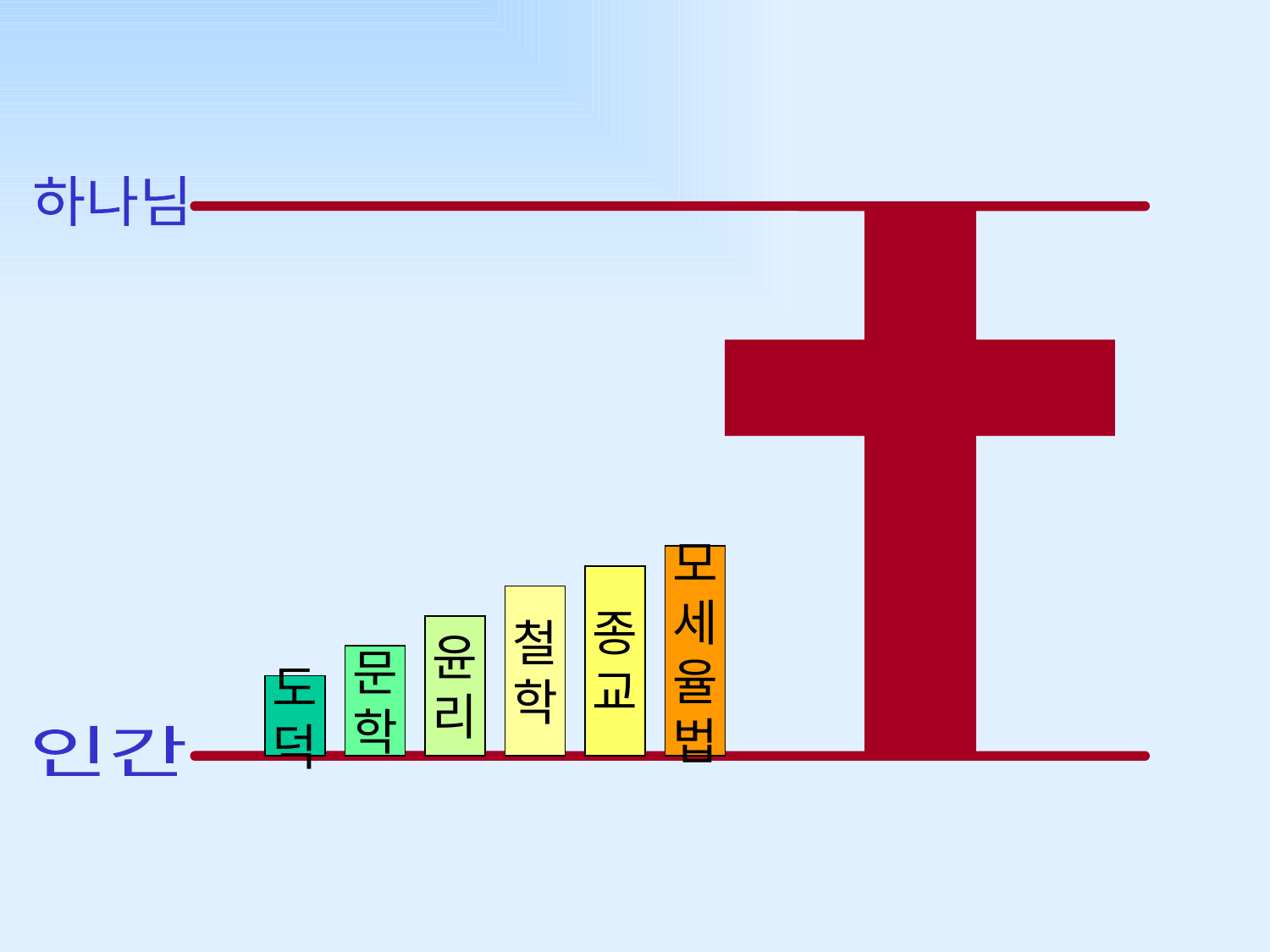

하나님

모
세
율
법
종
교
철
학
윤
리
문
학
도
덕
인간